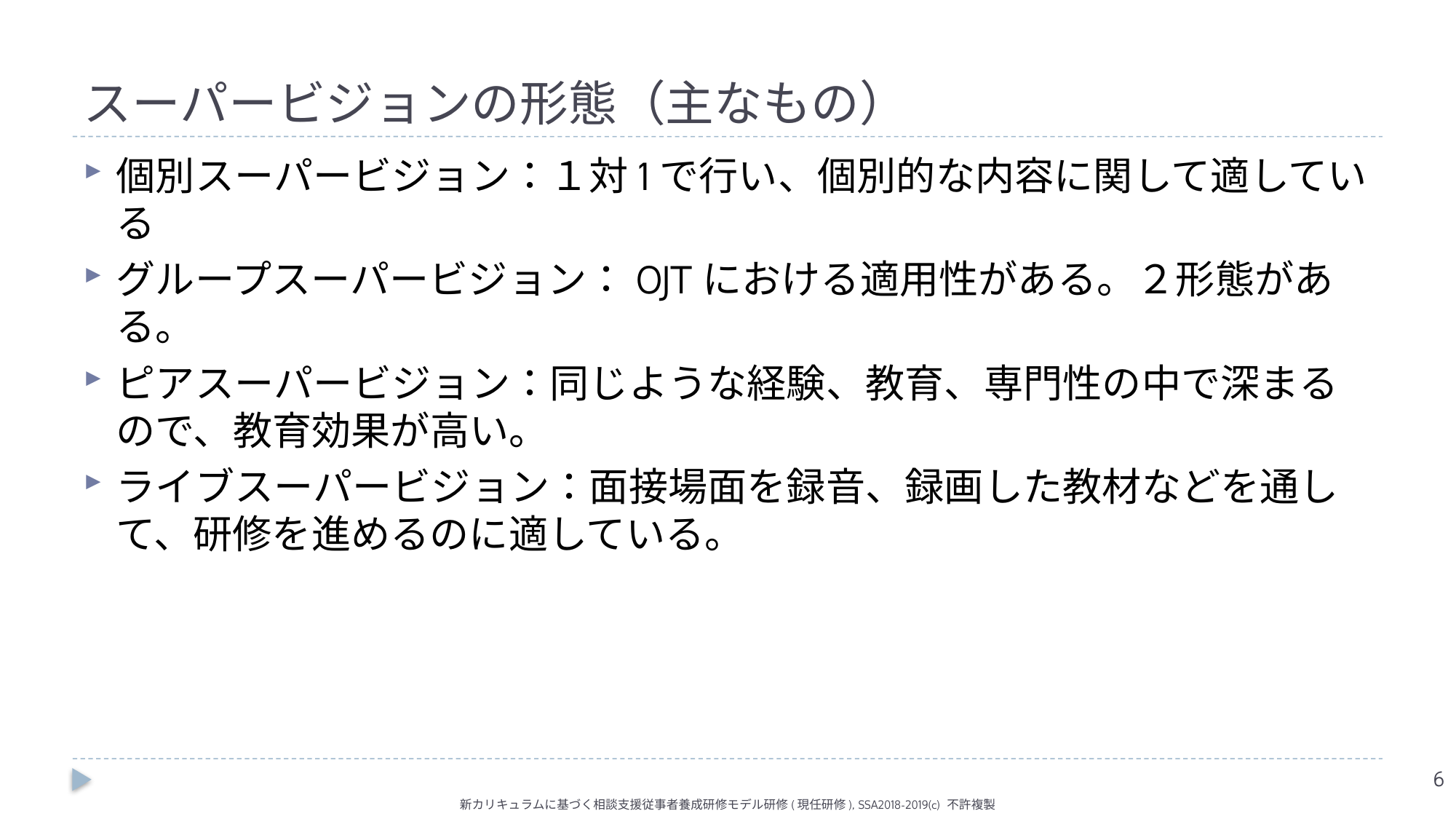

# スーパービジョンの形態（主なもの）
個別スーパービジョン：１対1で行い、個別的な内容に関して適している
グループスーパービジョン：OJTにおける適用性がある。２形態がある。
ピアスーパービジョン：同じような経験、教育、専門性の中で深まるので、教育効果が高い。
ライブスーパービジョン：面接場面を録音、録画した教材などを通して、研修を進めるのに適している。

6
新カリキュラムに基づく相談支援従事者養成研修モデル研修(現任研修), SSA2018-2019(c) 不許複製